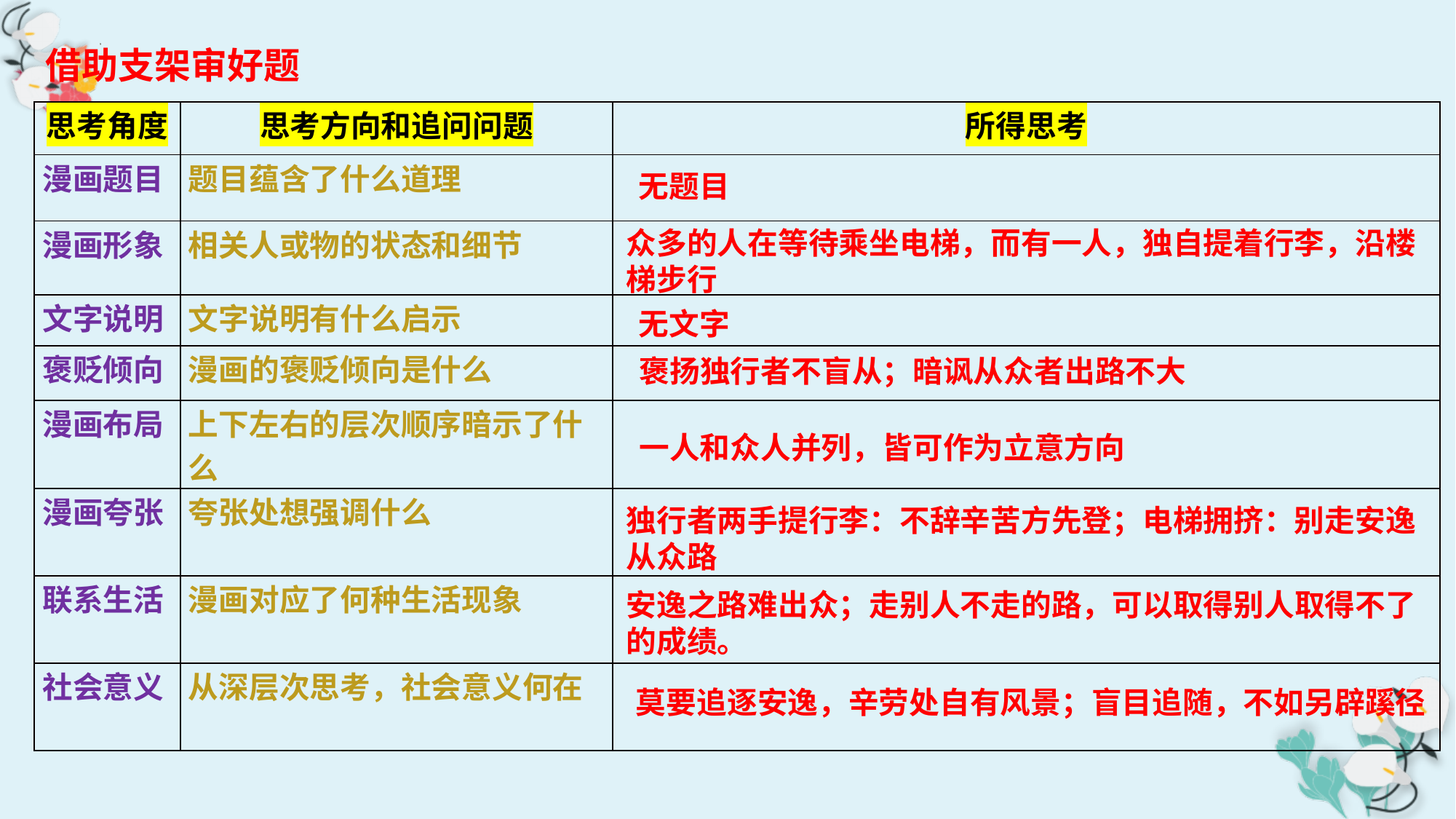

# 借助支架审好题
| 思考角度 | 思考方向和追问问题 | 所得思考 |
| --- | --- | --- |
| 漫画题目 | 题目蕴含了什么道理 |  |
| 漫画形象 | 相关人或物的状态和细节 |  |
| 文字说明 | 文字说明有什么启示 |  |
| 褒贬倾向 | 漫画的褒贬倾向是什么 |  |
| 漫画布局 | 上下左右的层次顺序暗示了什么 |  |
| 漫画夸张 | 夸张处想强调什么 |  |
| 联系生活 | 漫画对应了何种生活现象 |  |
| 社会意义 | 从深层次思考，社会意义何在 |  |
无题目
众多的人在等待乘坐电梯，而有一人，独自提着行李，沿楼
梯步行
无文字
褒扬独行者不盲从；暗讽从众者出路不大
一人和众人并列，皆可作为立意方向
独行者两手提行李：不辞辛苦方先登；电梯拥挤：别走安逸
从众路
安逸之路难出众；走别人不走的路，可以取得别人取得不了
的成绩。
莫要追逐安逸，辛劳处自有风景；盲目追随，不如另辟蹊径